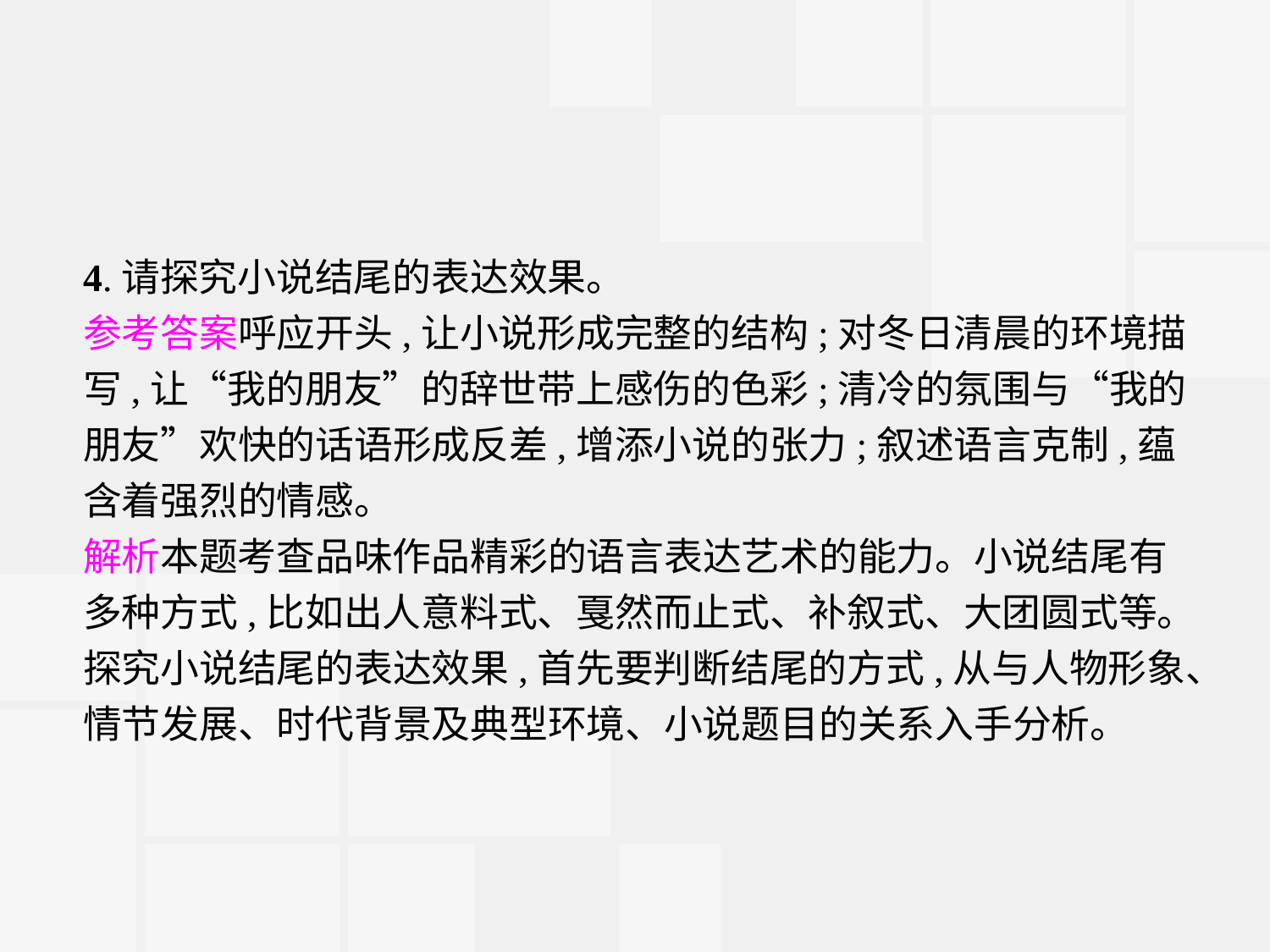

4.请探究小说结尾的表达效果。
参考答案呼应开头,让小说形成完整的结构;对冬日清晨的环境描写,让“我的朋友”的辞世带上感伤的色彩;清冷的氛围与“我的朋友”欢快的话语形成反差,增添小说的张力;叙述语言克制,蕴含着强烈的情感。
解析本题考查品味作品精彩的语言表达艺术的能力。小说结尾有多种方式,比如出人意料式、戛然而止式、补叙式、大团圆式等。探究小说结尾的表达效果,首先要判断结尾的方式,从与人物形象、情节发展、时代背景及典型环境、小说题目的关系入手分析。